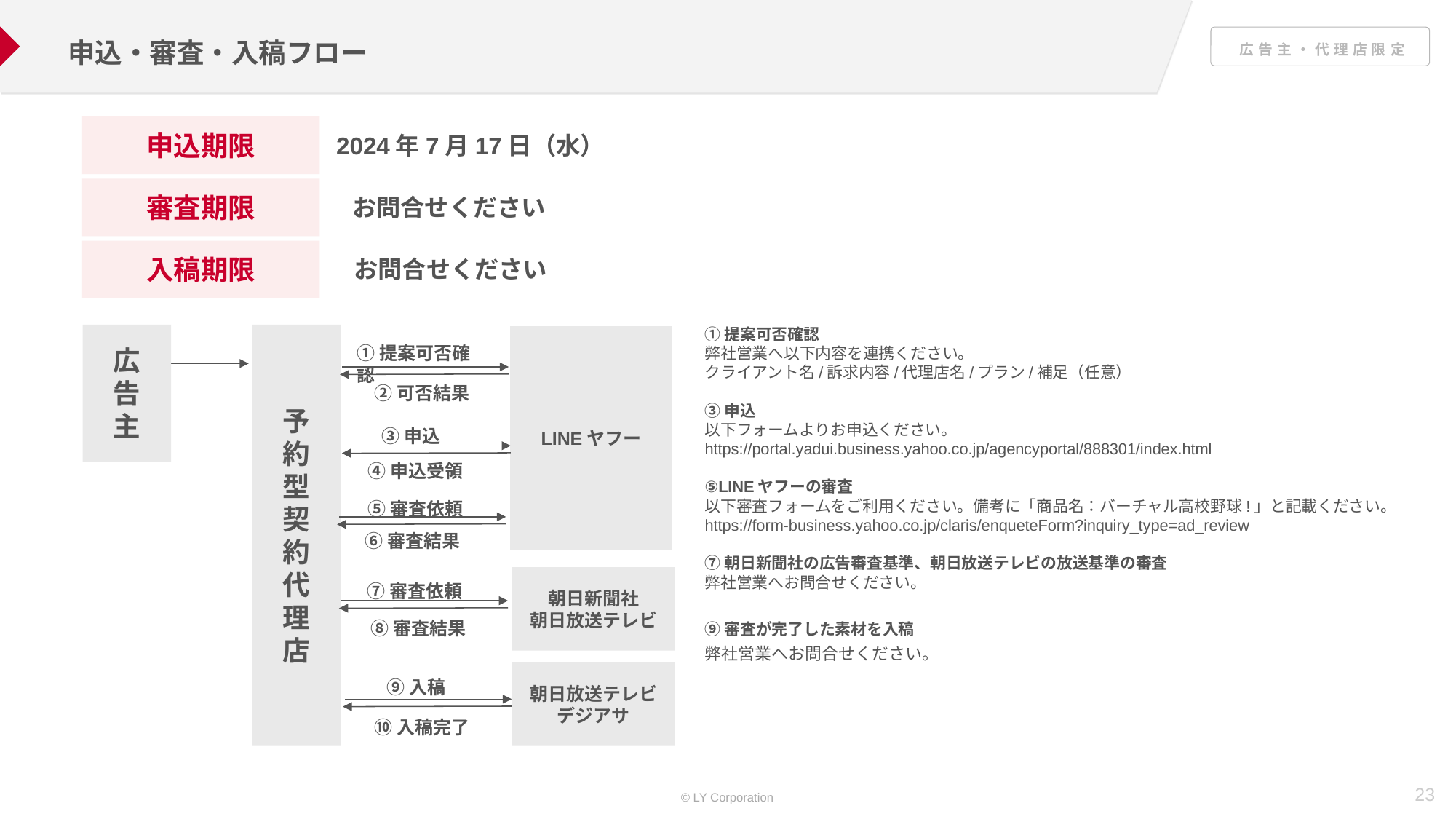

申込・審査・入稿フロー
申込期限
2024年7月17日（水）
審査期限
お問合せください
入稿期限
お問合せください
①提案可否確認
弊社営業へ以下内容を連携ください。
クライアント名/訴求内容/代理店名/プラン/補足（任意）

③申込
以下フォームよりお申込ください。
https://portal.yadui.business.yahoo.co.jp/agencyportal/888301/index.html

⑤LINEヤフーの審査
以下審査フォームをご利用ください。備考に「商品名：バーチャル高校野球!」と記載ください。
https://form-business.yahoo.co.jp/claris/enqueteForm?inquiry_type=ad_review

⑦朝日新聞社の広告審査基準、朝日放送テレビの放送基準の審査
弊社営業へお問合せください。

⑨審査が完了した素材を入稿
弊社営業へお問合せください。
広
告
主
予
約
型
契
約
代
理
店
LINEヤフー
①提案可否確認
②可否結果
③申込
④申込受領
⑤審査依頼
⑥審査結果
朝日新聞社
朝日放送テレビ
⑦審査依頼
⑧審査結果
朝日放送テレビ
デジアサ
⑨入稿
⑩入稿完了